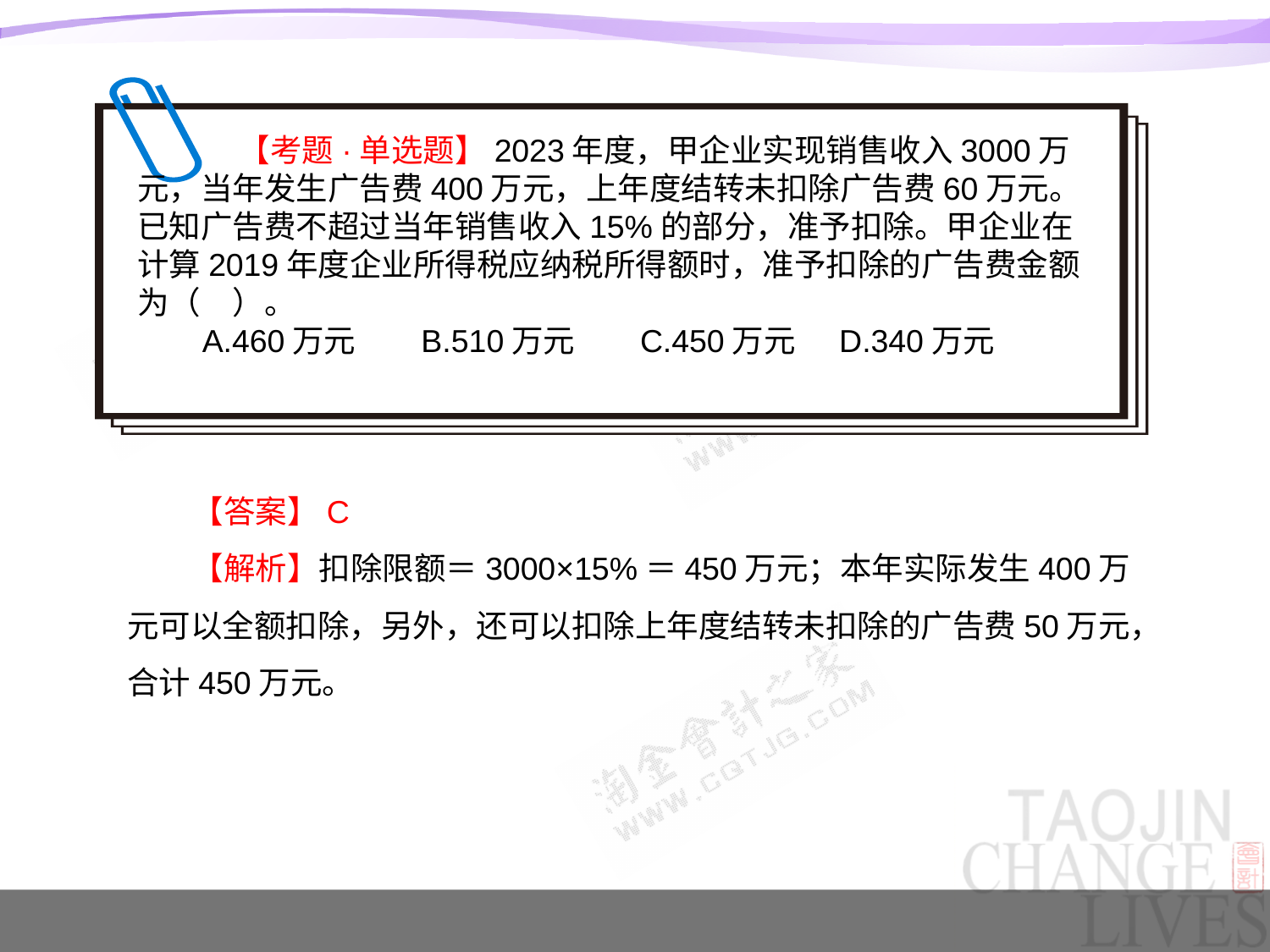

【考题·单选题】2023年度，甲企业实现销售收入3000万元，当年发生广告费400万元，上年度结转未扣除广告费60万元。已知广告费不超过当年销售收入15%的部分，准予扣除。甲企业在计算2019年度企业所得税应纳税所得额时，准予扣除的广告费金额为（　）。
A.460万元        B.510万元        C.450万元     D.340万元

【答案】C
【解析】扣除限额＝3000×15%＝450万元；本年实际发生400万元可以全额扣除，另外，还可以扣除上年度结转未扣除的广告费50万元，合计450万元。